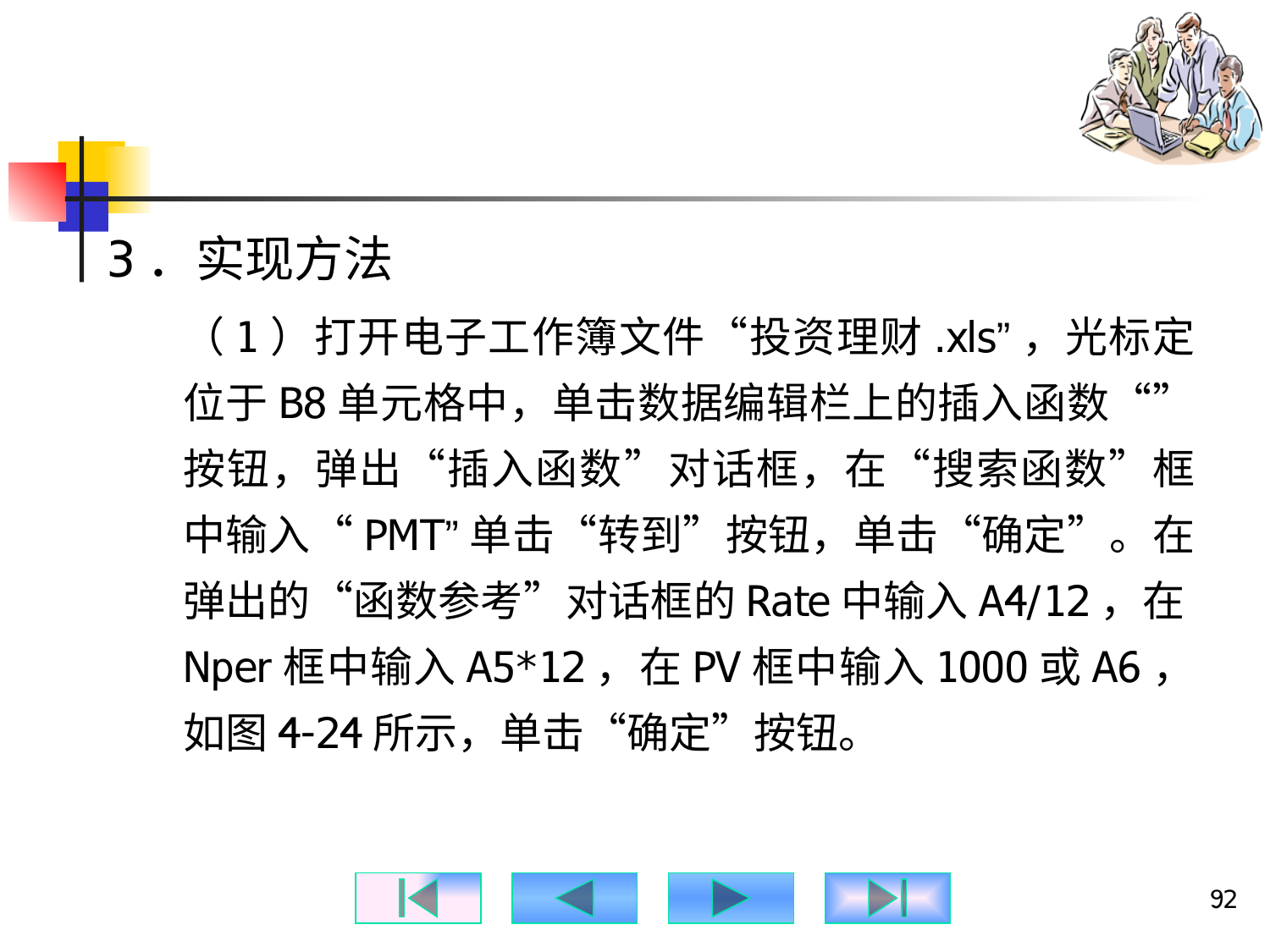

#
3．实现方法
（1）打开电子工作簿文件“投资理财.xls”，光标定位于B8单元格中，单击数据编辑栏上的插入函数“”按钮，弹出“插入函数”对话框，在“搜索函数”框中输入“PMT”单击“转到”按钮，单击“确定”。在弹出的“函数参考”对话框的Rate中输入A4/12，在Nper框中输入A5*12，在PV框中输入1000或A6，如图4-24所示，单击“确定”按钮。

92